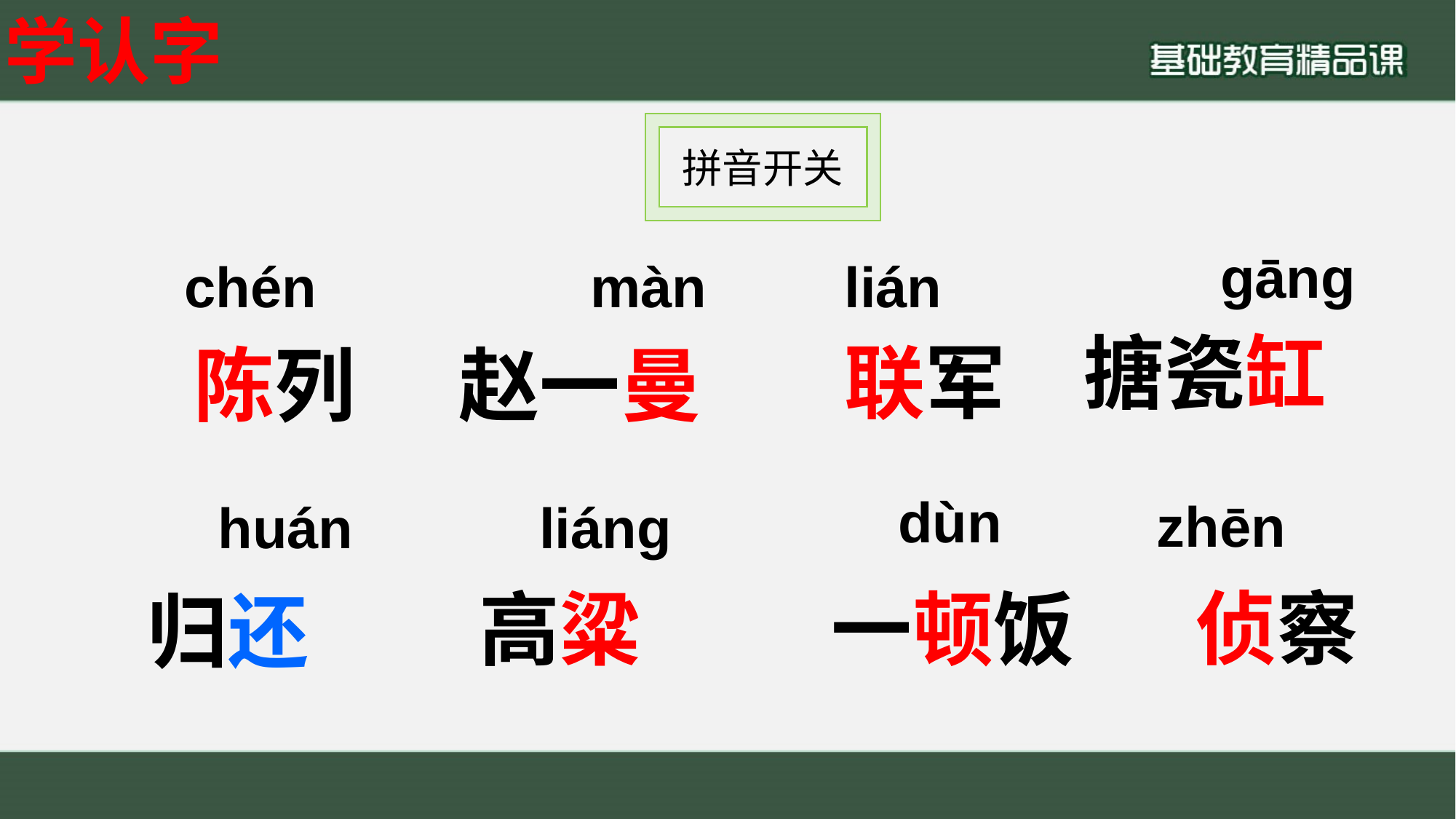

学认字
拼音开关
gāng
chén
màn
 lián
搪瓷缸
联军
陈列
赵一曼
dùn
   zhēn
huán
 liáng
侦察
高粱
一顿饭
归还